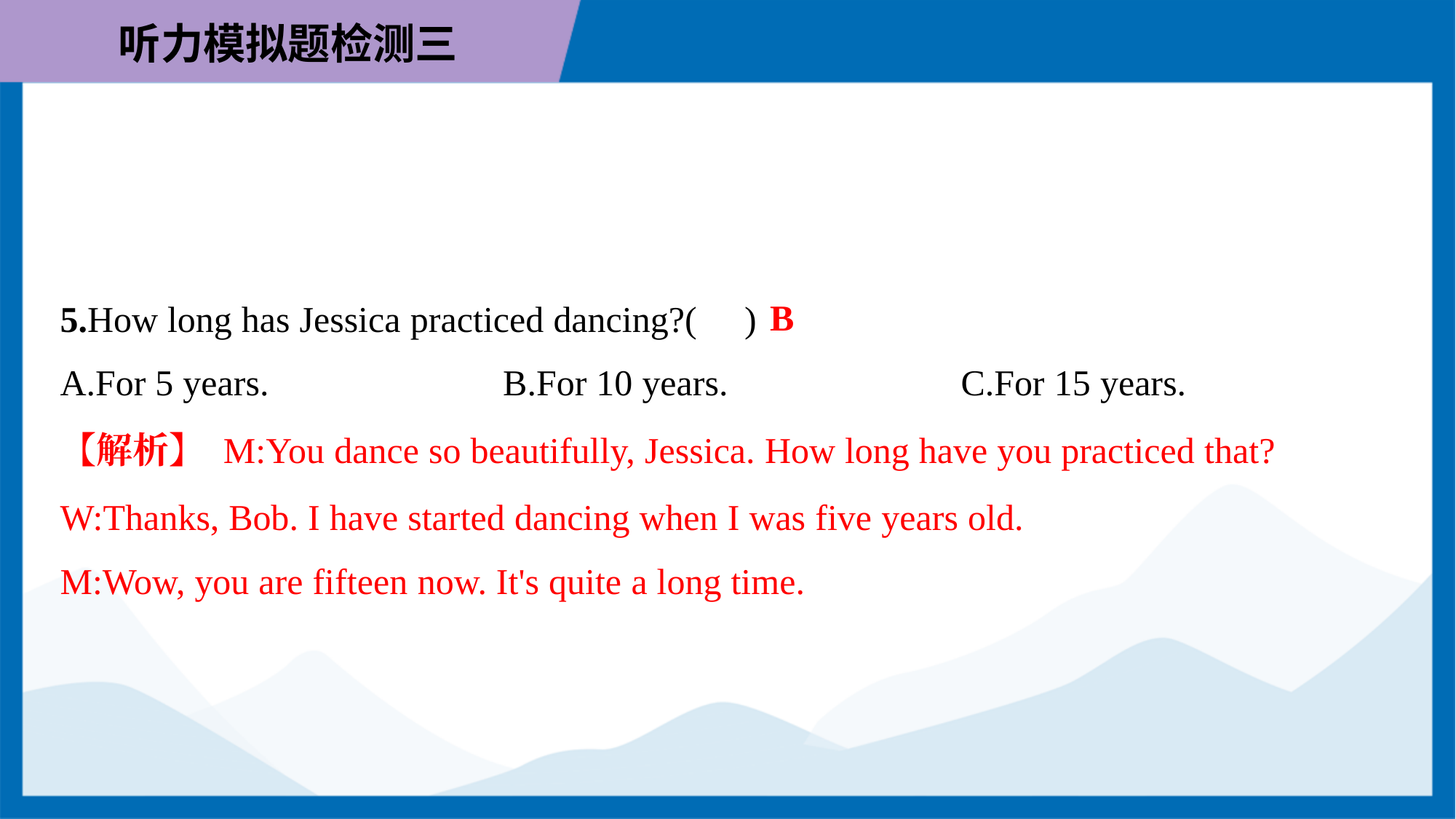

B
5.How long has Jessica practiced dancing?(     )
A.For 5 years.	B.For 10 years.	C.For 15 years.
【解析】 M:You dance so beautifully, Jessica. How long have you practiced that?
W:Thanks, Bob. I have started dancing when I was five years old.
M:Wow, you are fifteen now. It's quite a long time.